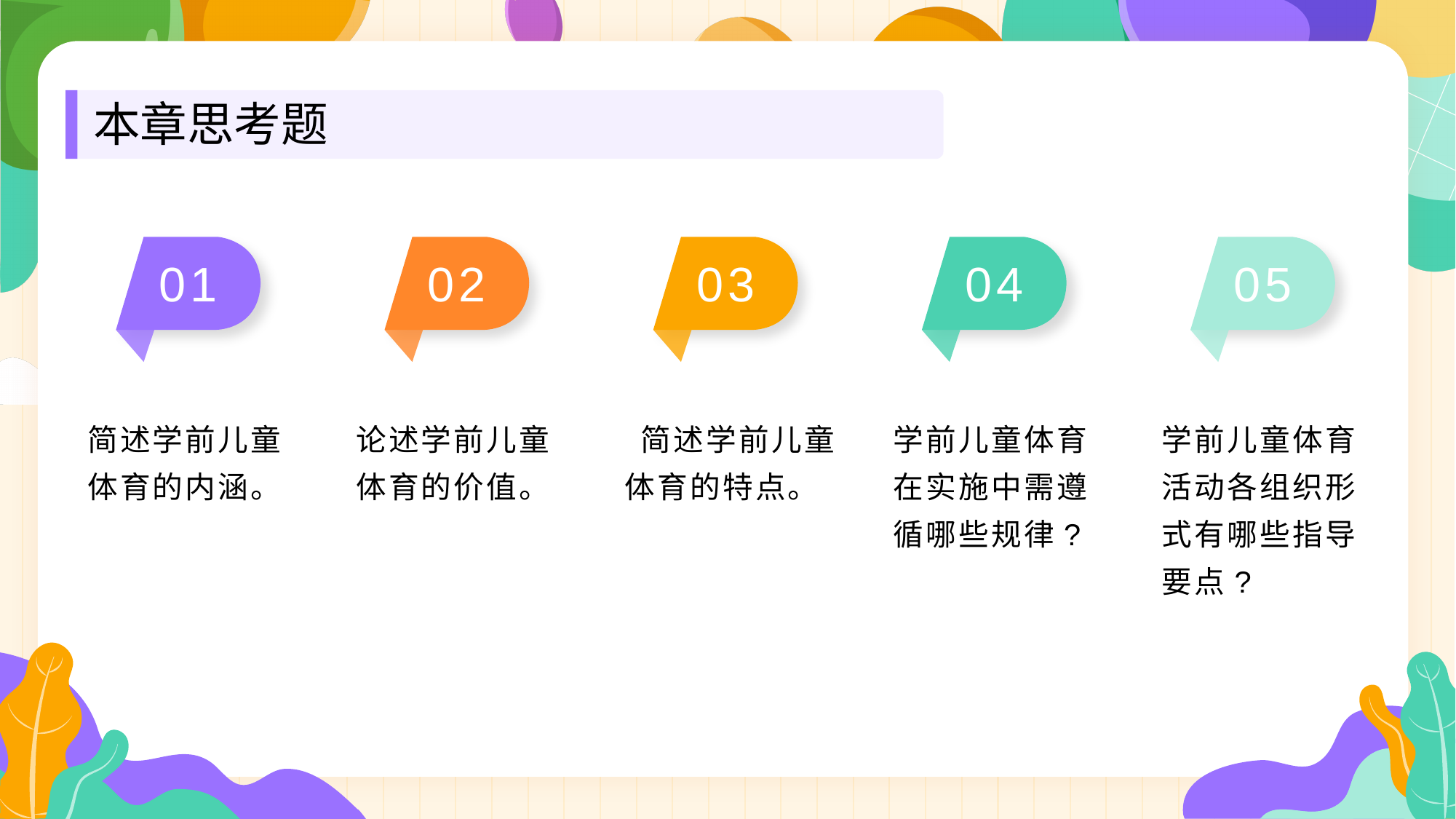

本章思考题

01
02
03
04
05

简述学前儿童体育的内涵。
论述学前儿童体育的价值。
 简述学前儿童体育的特点。
学前儿童体育在实施中需遵循哪些规律?
学前儿童体育活动各组织形式有哪些指导要点?